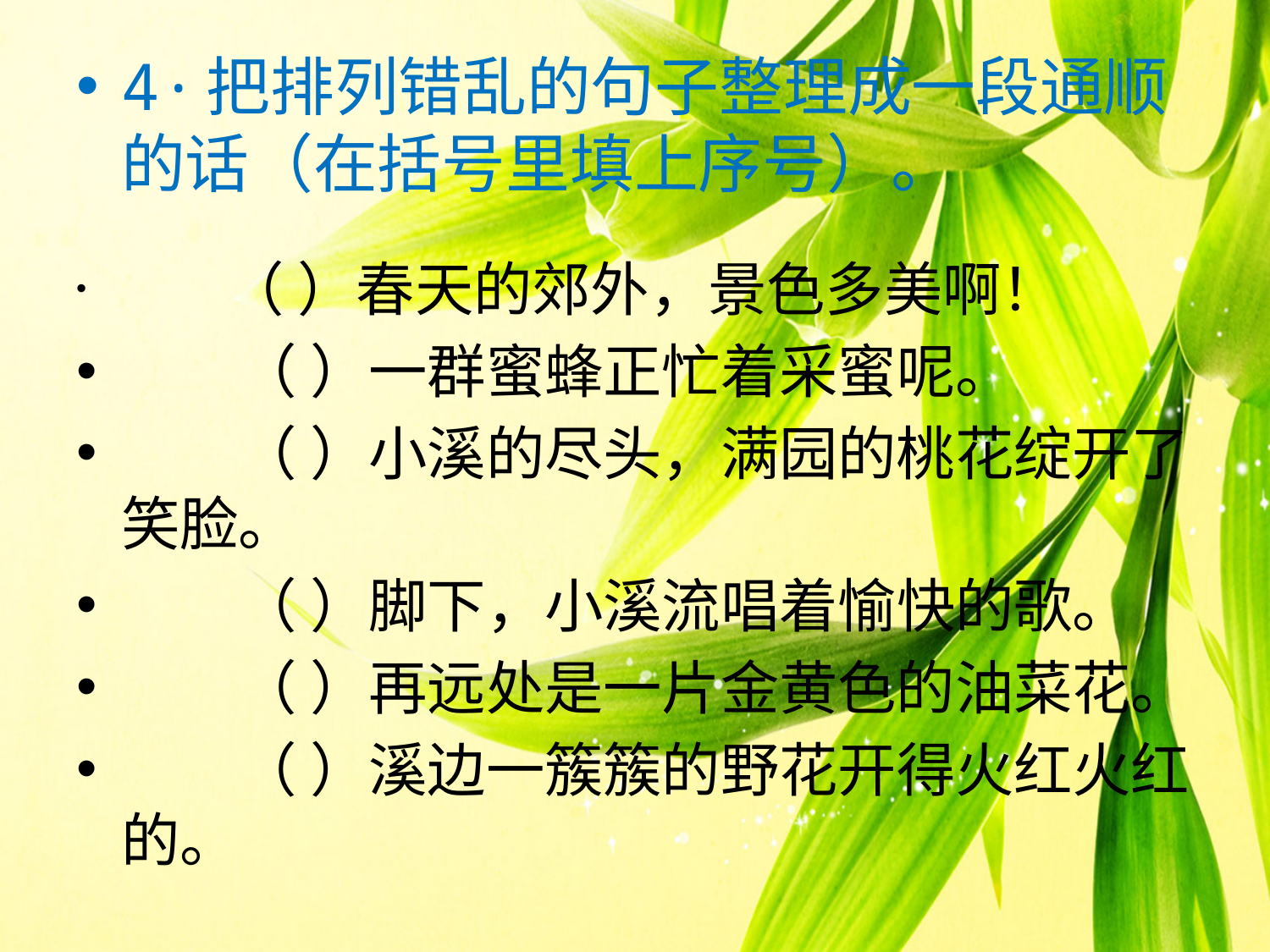

#
4·把排列错乱的句子整理成一段通顺的话（在括号里填上序号）。

　　       （ ）春天的郊外，景色多美啊！
　　（ ）一群蜜蜂正忙着采蜜呢。
　　（ ）小溪的尽头，满园的桃花绽开了笑脸。
　　（ ）脚下，小溪流唱着愉快的歌。
　　（ ）再远处是一片金黄色的油菜花。
　　（ ）溪边一簇簇的野花开得火红火红的。